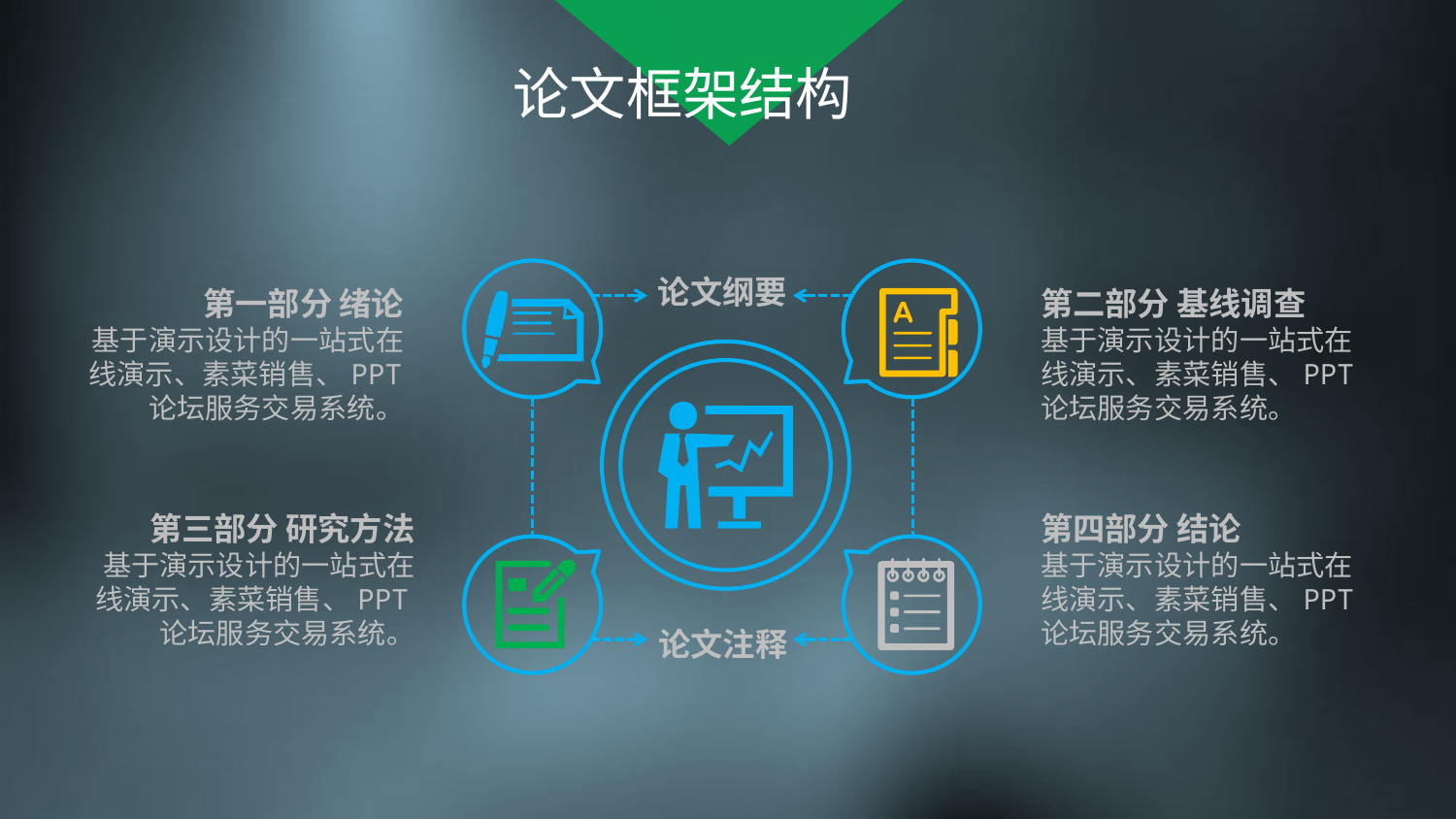

论文框架结构

论文纲要
第一部分 绪论
基于演示设计的一站式在线演示、素菜销售、PPT论坛服务交易系统。
第二部分 基线调查
基于演示设计的一站式在线演示、素菜销售、PPT论坛服务交易系统。

第三部分 研究方法
基于演示设计的一站式在线演示、素菜销售、PPT论坛服务交易系统。
第四部分 结论
基于演示设计的一站式在线演示、素菜销售、PPT论坛服务交易系统。

论文注释